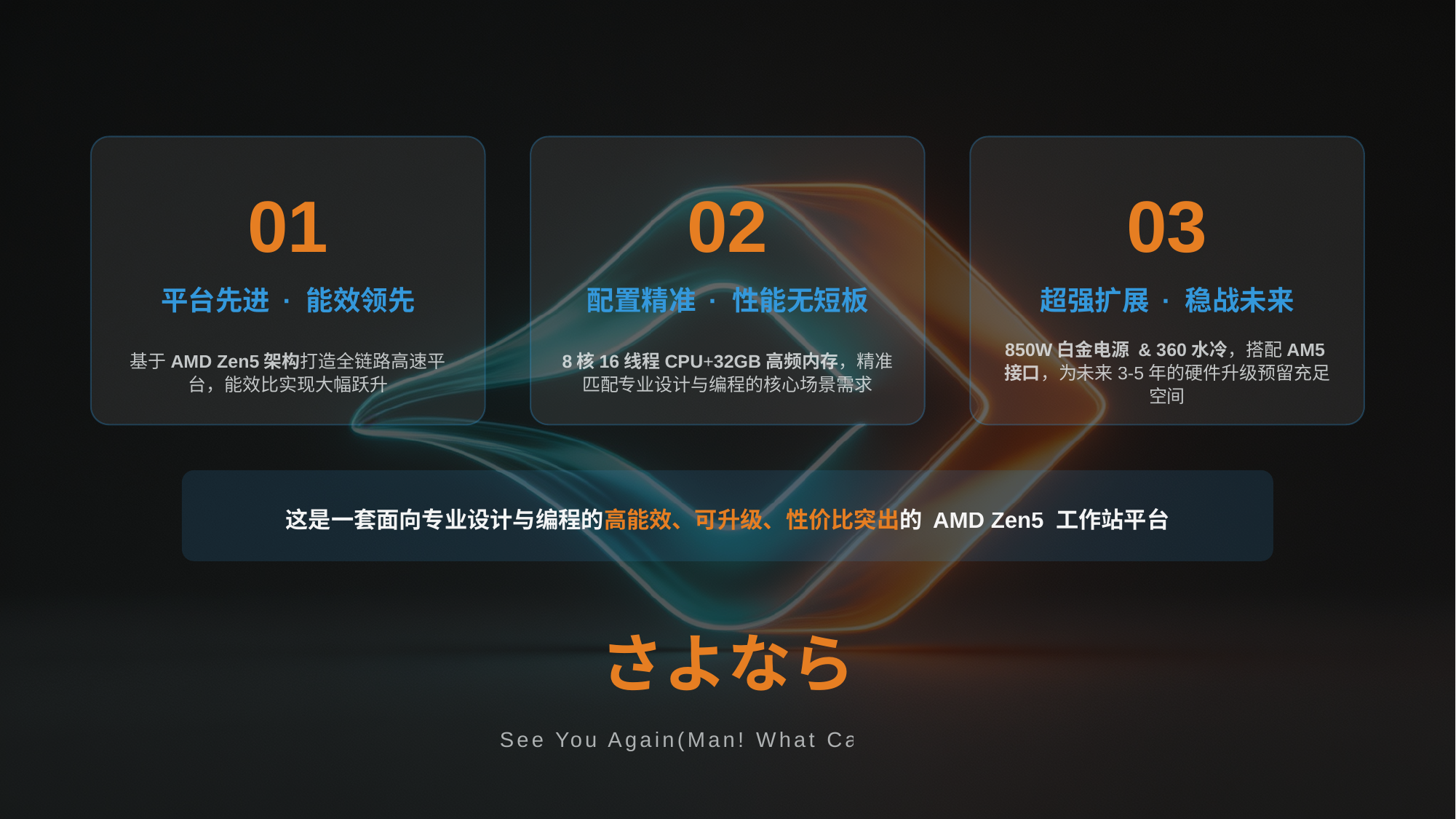

01
02
03
平台先进 · 能效领先
配置精准 · 性能无短板
超强扩展 · 稳战未来
基于AMD Zen5架构打造全链路高速平台，能效比实现大幅跃升
8核16线程CPU+32GB高频内存，精准匹配专业设计与编程的核心场景需求
850W白金电源 & 360水冷，搭配AM5接口，为未来3-5年的硬件升级预留充足空间

这是一套面向专业设计与编程的高能效、可升级、性价比突出的 AMD Zen5 工作站平台
さよなら
See You Again(Man! What Can I Say)